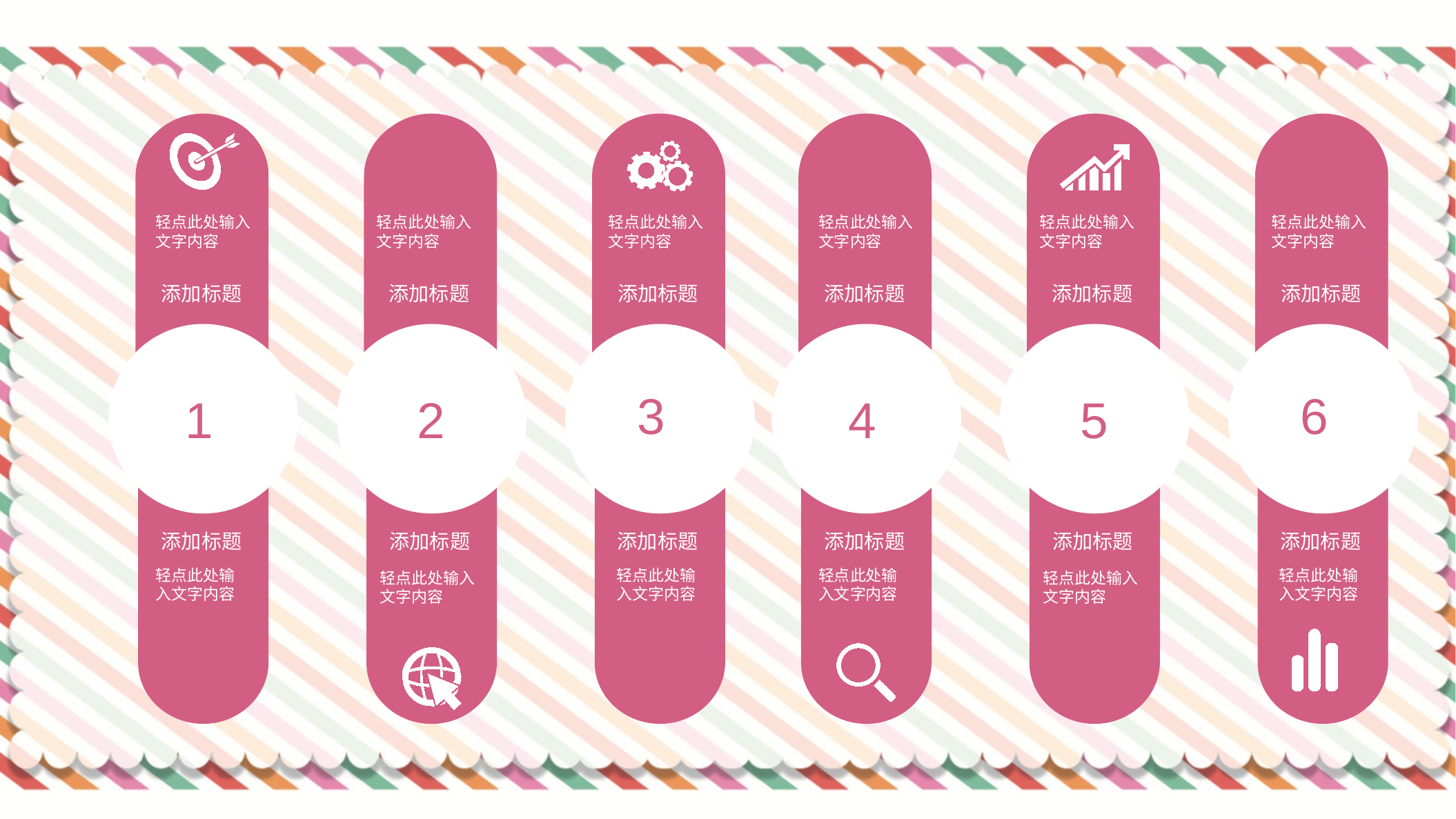

#

轻点此处输入文字内容
轻点此处输入文字内容
轻点此处输入文字内容
添加标题
轻点此处输入文字内容
轻点此处输入文字内容
轻点此处输入文字内容
添加标题
添加标题
添加标题
添加标题
添加标题

3
6
1
2
4
5
添加标题
添加标题
添加标题
轻点此处输入文字内容
添加标题
添加标题
添加标题
轻点此处输入文字内容
轻点此处输入文字内容
轻点此处输入文字内容
轻点此处输入文字内容
轻点此处输入文字内容